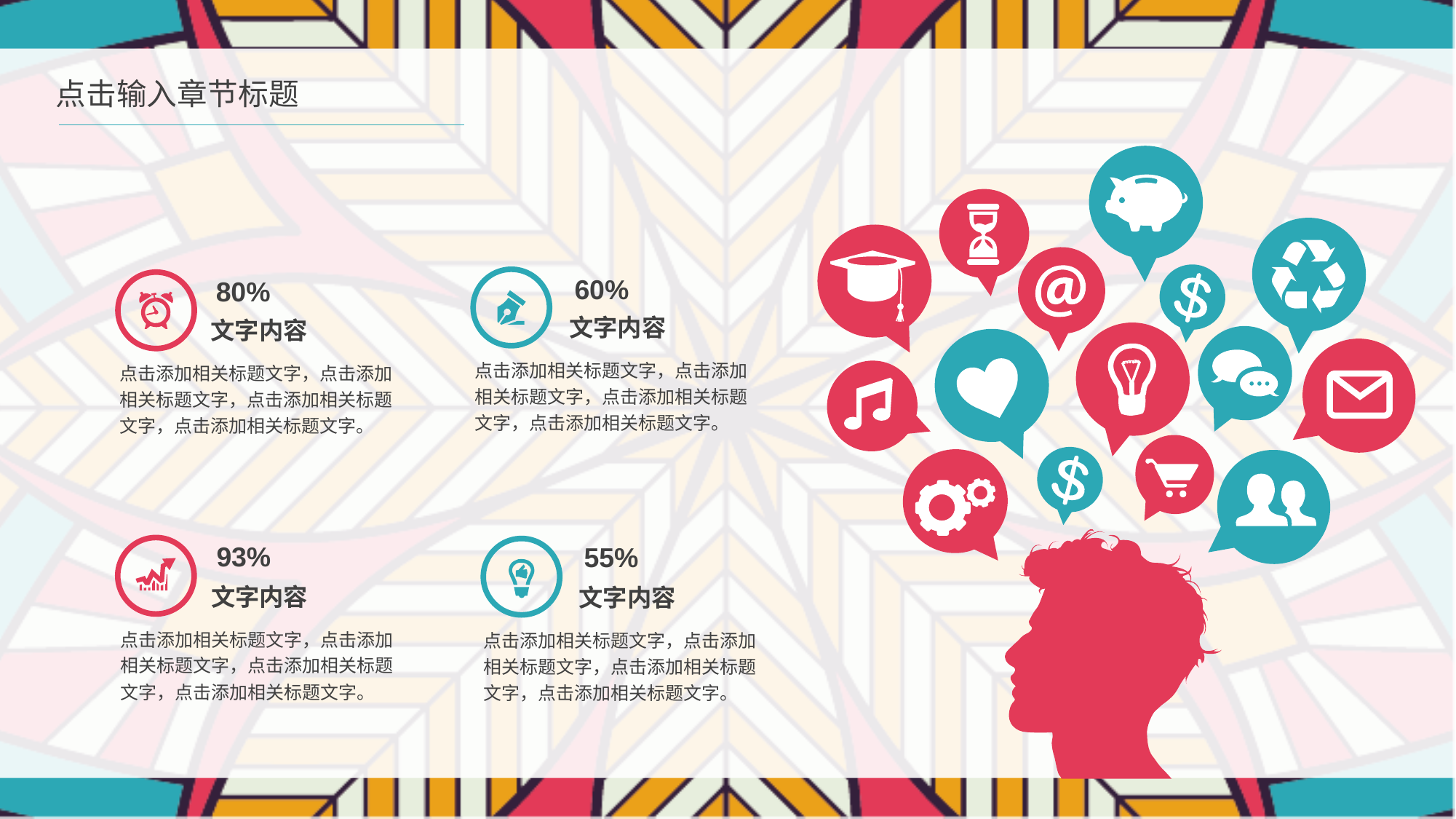

点击输入章节标题

60%
80%

文字内容
文字内容
点击添加相关标题文字，点击添加相关标题文字，点击添加相关标题文字，点击添加相关标题文字。
点击添加相关标题文字，点击添加相关标题文字，点击添加相关标题文字，点击添加相关标题文字。
93%
55%

文字内容
文字内容
点击添加相关标题文字，点击添加相关标题文字，点击添加相关标题文字，点击添加相关标题文字。
点击添加相关标题文字，点击添加相关标题文字，点击添加相关标题文字，点击添加相关标题文字。